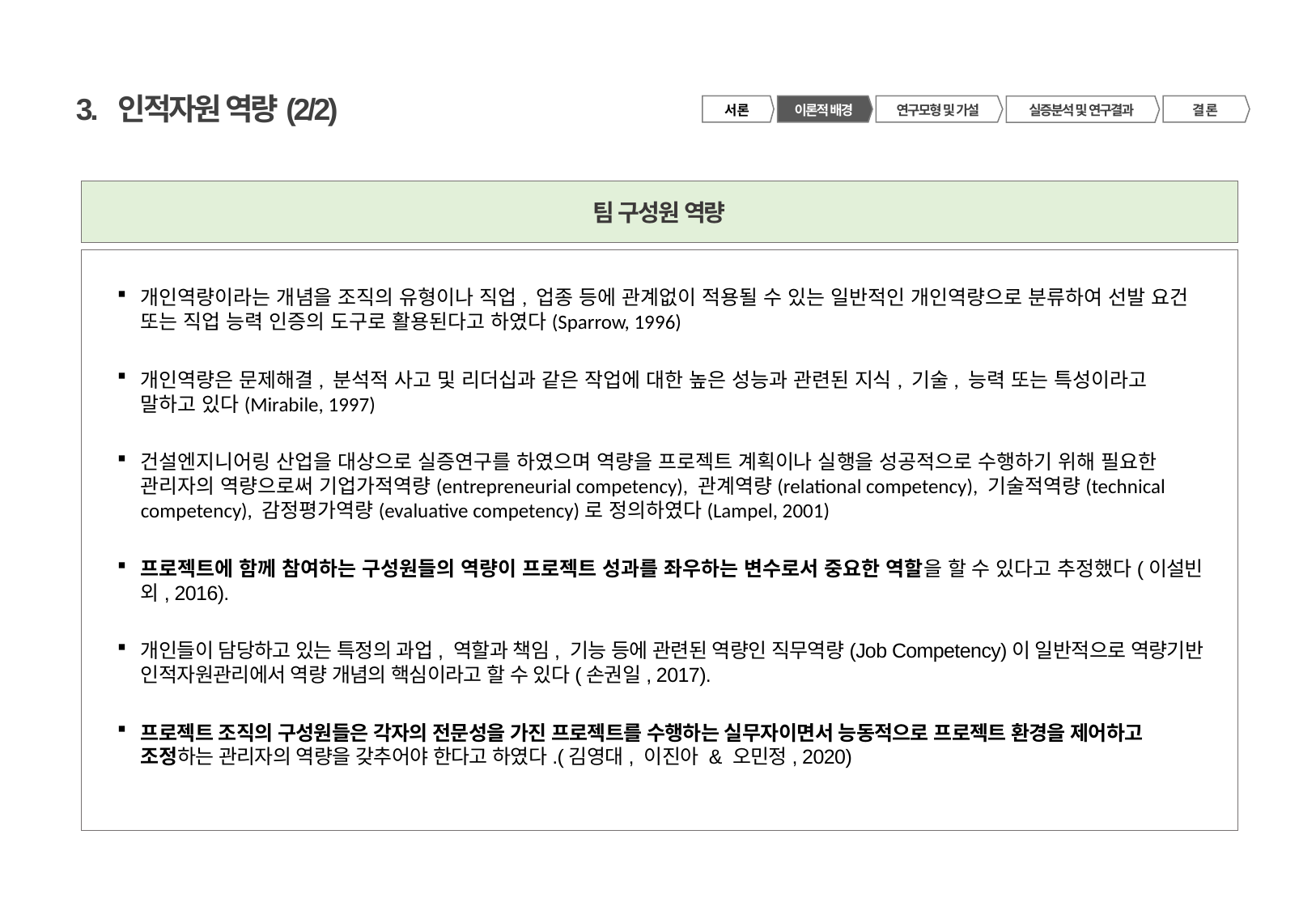

3.  인적자원 역량(2/2)
서  론
이론적 배경
연구모형 및 가설
결 론
실증분석 및 연구결과
팀 구성원 역량

개인역량이라는 개념을 조직의 유형이나 직업, 업종 등에 관계없이 적용될 수 있는 일반적인 개인역량으로 분류하여 선발 요건 또는 직업 능력 인증의 도구로 활용된다고 하였다(Sparrow, 1996)

개인역량은 문제해결, 분석적 사고 및 리더십과 같은 작업에 대한 높은 성능과 관련된 지식, 기술, 능력 또는 특성이라고 말하고 있다(Mirabile, 1997)

건설엔지니어링 산업을 대상으로 실증연구를 하였으며 역량을 프로젝트 계획이나 실행을 성공적으로 수행하기 위해 필요한 관리자의 역량으로써 기업가적역량(entrepreneurial competency), 관계역량(relational competency), 기술적역량(technical competency), 감정평가역량(evaluative competency)로 정의하였다(Lampel, 2001)

프로젝트에 함께 참여하는 구성원들의 역량이 프로젝트 성과를 좌우하는 변수로서 중요한 역할을 할 수 있다고 추정했다(이설빈 외, 2016).

개인들이 담당하고 있는 특정의 과업, 역할과 책임, 기능 등에 관련된 역량인 직무역량(Job Competency)이 일반적으로 역량기반 인적자원관리에서 역량 개념의 핵심이라고 할 수 있다(손권일, 2017).

프로젝트 조직의 구성원들은 각자의 전문성을 가진 프로젝트를 수행하는 실무자이면서 능동적으로 프로젝트 환경을 제어하고 조정하는 관리자의 역량을 갖추어야 한다고 하였다.(김영대, 이진아 & 오민정, 2020)